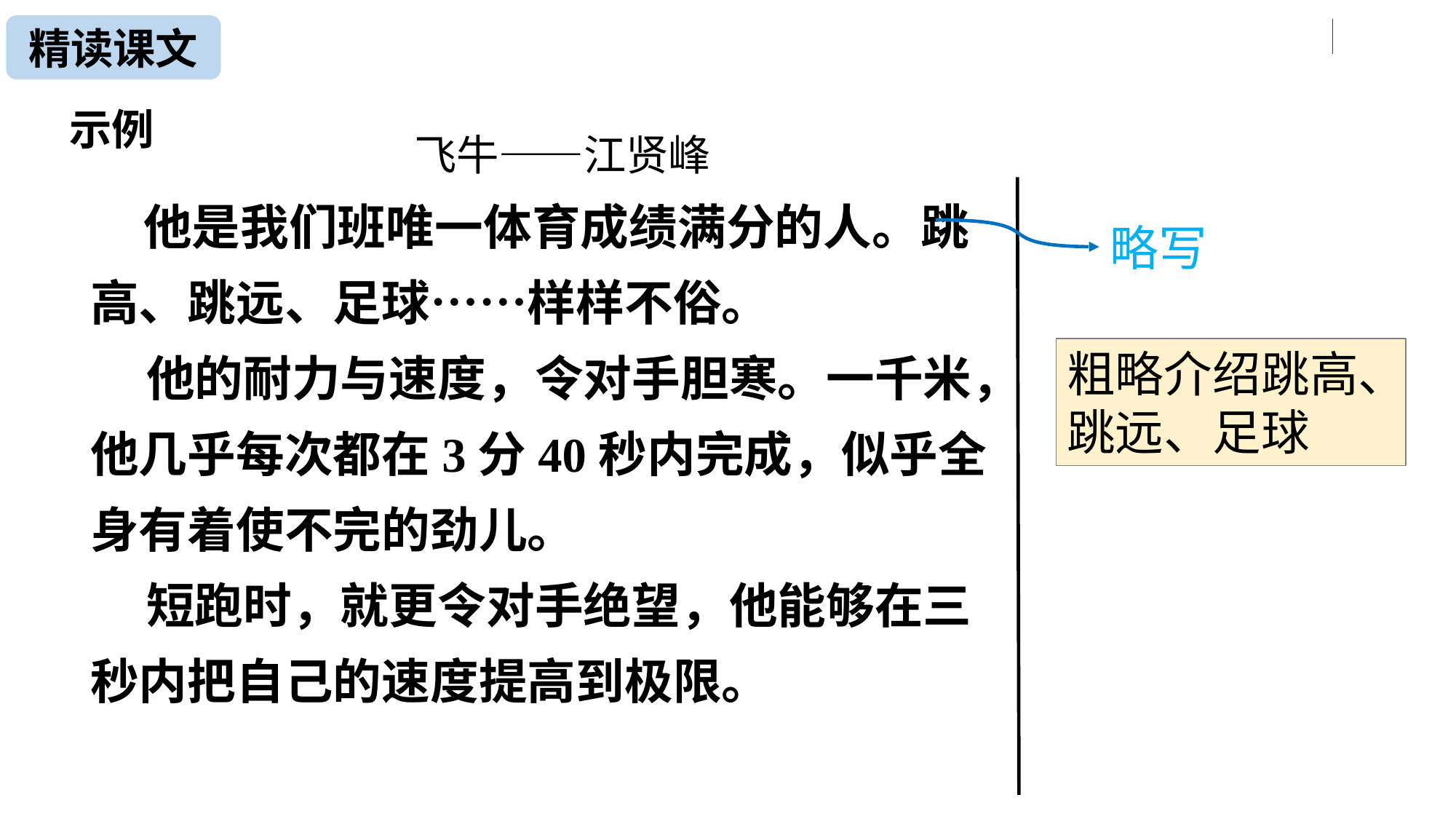

精读课文
示例
   飞牛——江贤峰
    他是我们班唯一体育成绩满分的人。跳高、跳远、足球……样样不俗。
    他的耐力与速度，令对手胆寒。一千米，他几乎每次都在3分40秒内完成，似乎全身有着使不完的劲儿。
    短跑时，就更令对手绝望，他能够在三秒内把自己的速度提高到极限。

略写
粗略介绍跳高、跳远、足球